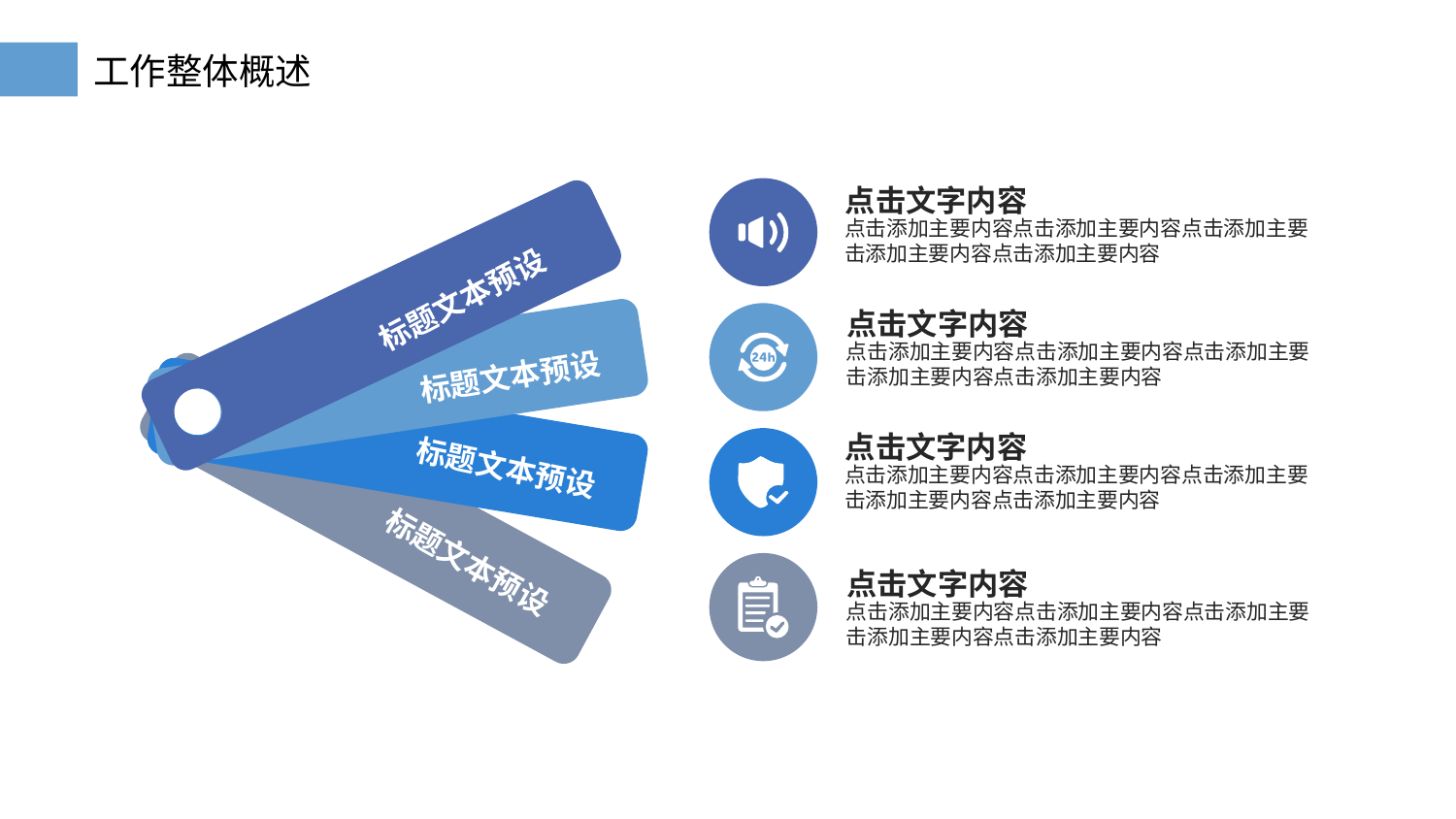

标题文本预设

标题文本预设

标题文本预设

标题文本预设

点击文字内容
点击添加主要内容点击添加主要内容点击添加主要击添加主要内容点击添加主要内容
点击文字内容
点击添加主要内容点击添加主要内容点击添加主要击添加主要内容点击添加主要内容
点击文字内容
点击添加主要内容点击添加主要内容点击添加主要击添加主要内容点击添加主要内容
点击文字内容
点击添加主要内容点击添加主要内容点击添加主要击添加主要内容点击添加主要内容